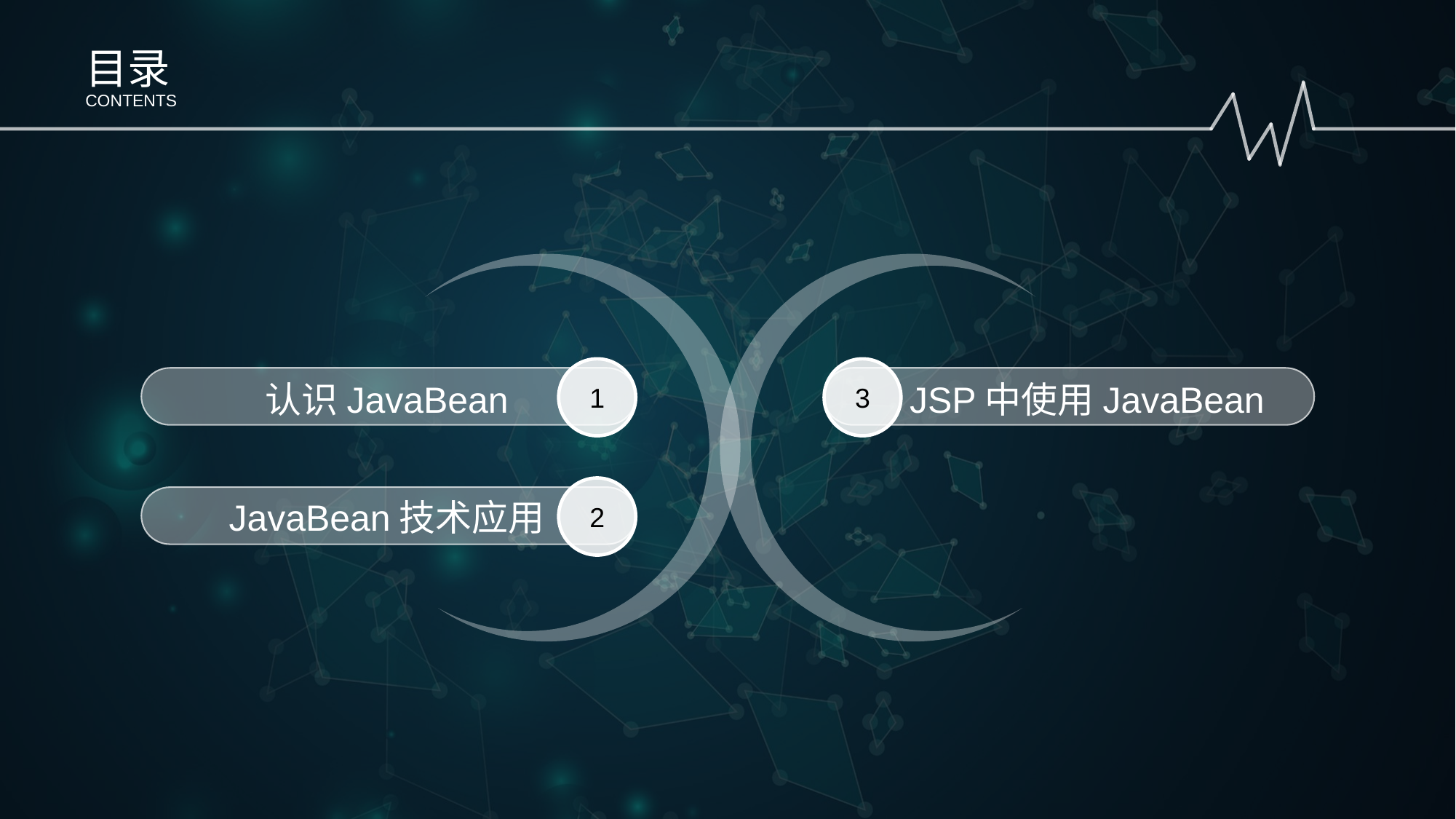

目录
CONTENTS

1

认识JavaBean
3

JSP中使用JavaBean
2

JavaBean技术应用